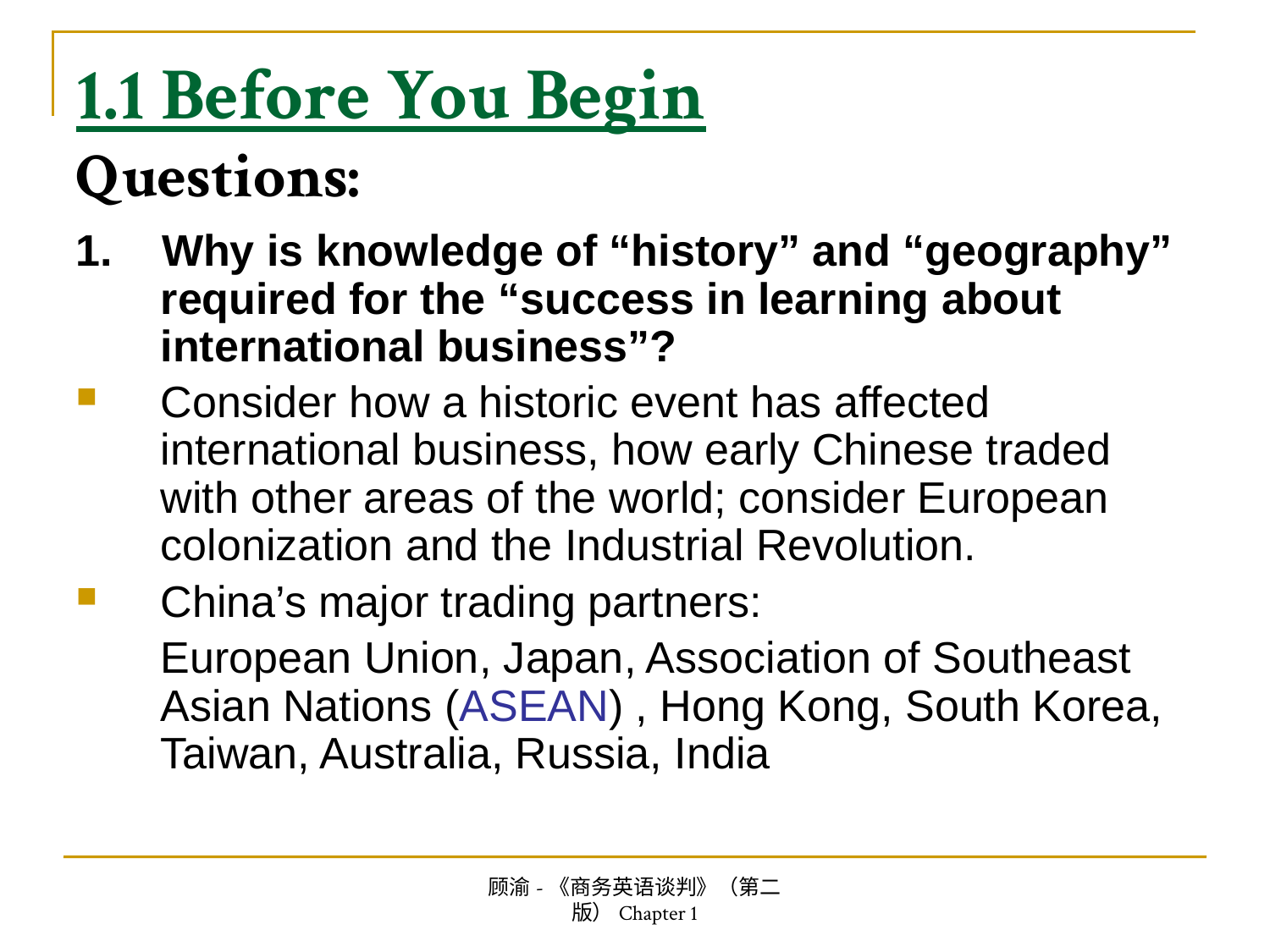

# 1.1 Before You Begin Questions:
1.    Why is knowledge of “history” and “geography” required for the “success in learning about international business”?
Consider how a historic event has affected international business, how early Chinese traded with other areas of the world; consider European colonization and the Industrial Revolution.
   China’s major trading partners:
	European Union, Japan, Association of Southeast Asian Nations (ASEAN) , Hong Kong, South Korea, Taiwan, Australia, Russia, India

5
顾渝-《商务英语谈判》（第二版）Chapter 1